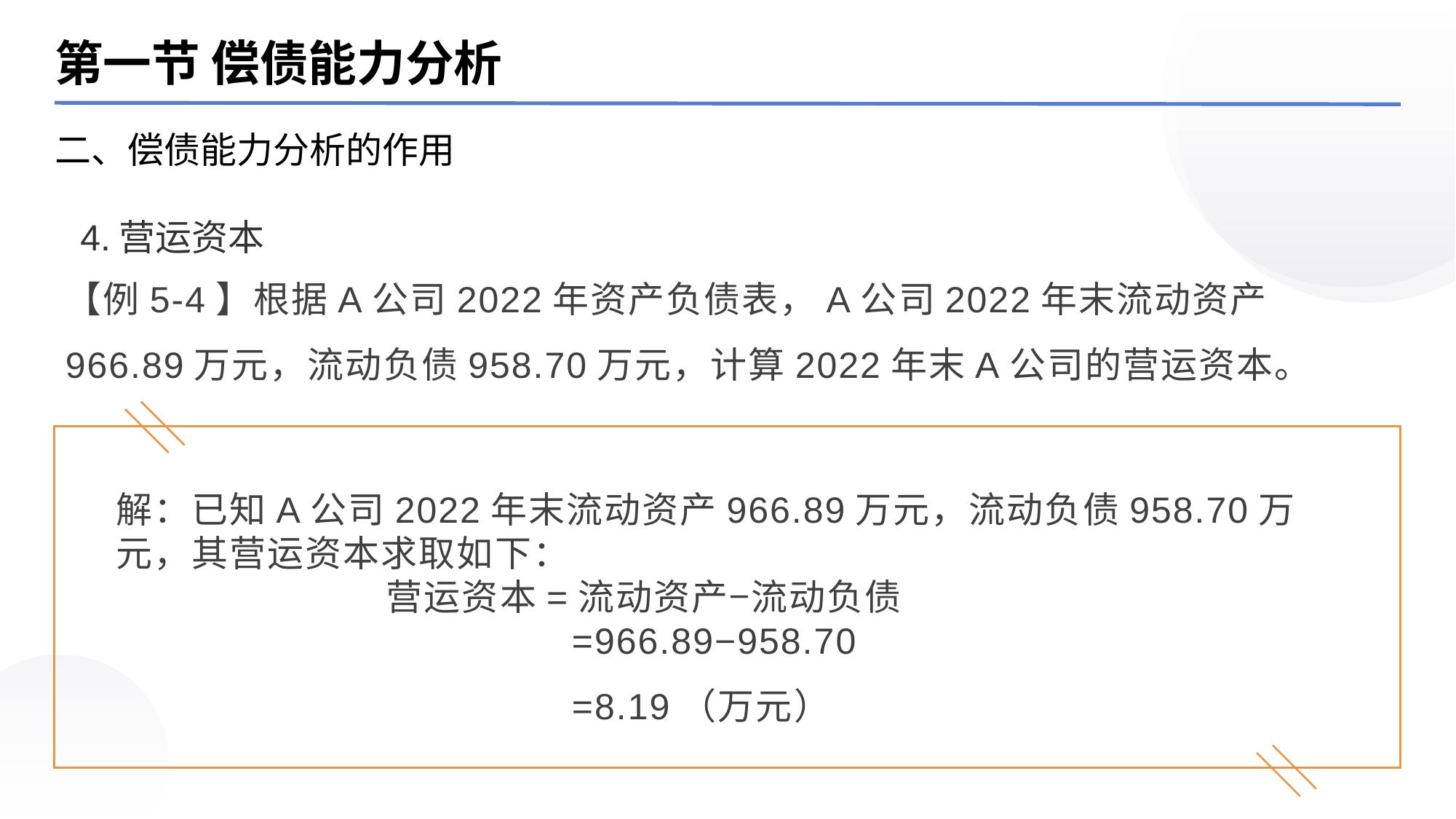

第一节 偿债能力分析
二、偿债能力分析的作用
4.营运资本
【例5-4】根据A公司2022年资产负债表，A公司2022年末流动资产966.89万元，流动负债958.70万元，计算2022年末A公司的营运资本。

解：已知A公司2022年末流动资产966.89万元，流动负债958.70万元，其营运资本求取如下：
                           营运资本=流动资产−流动负债
                                       =966.89−958.70
                                       =8.19（万元）

22